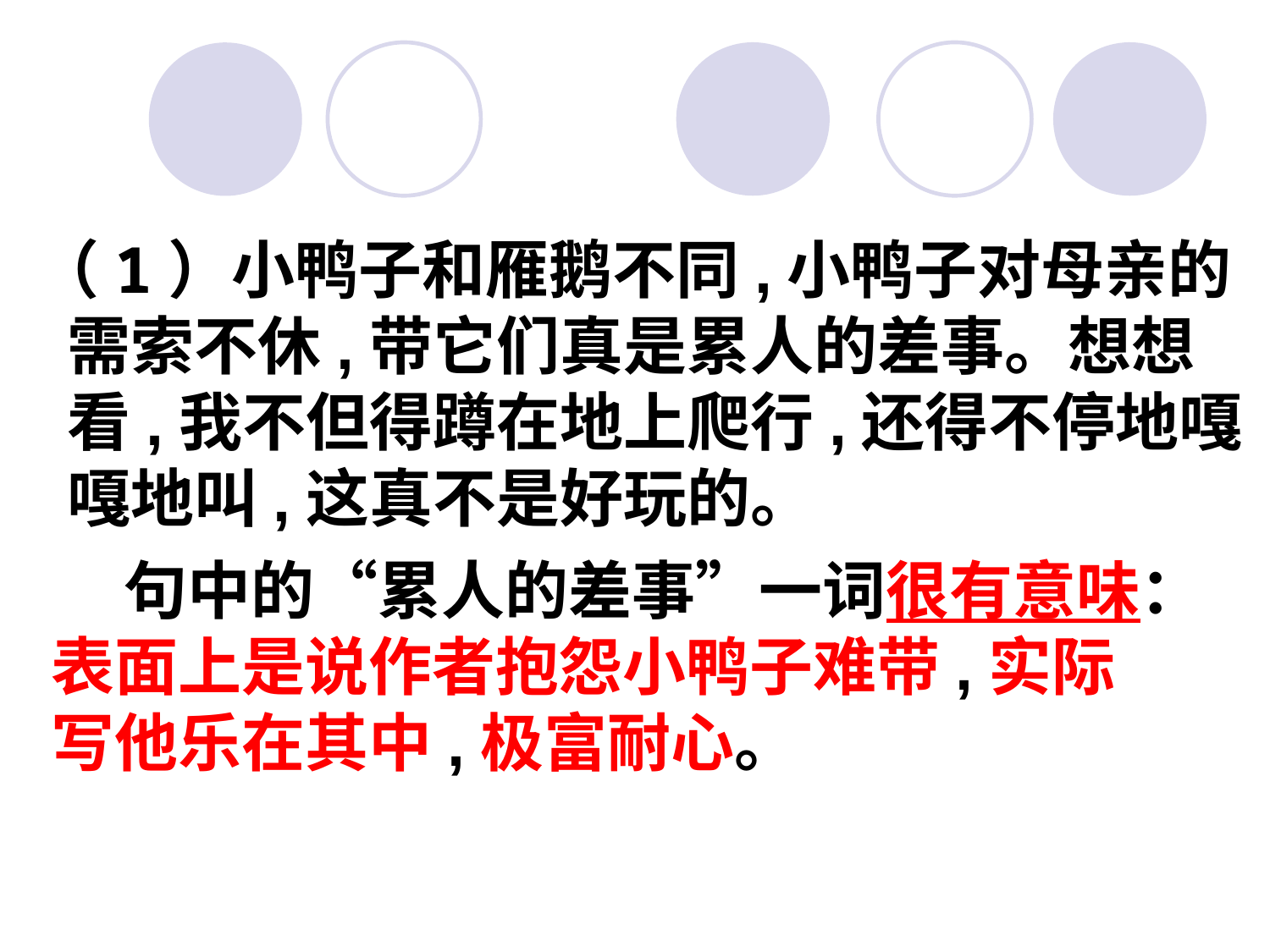

（1）小鸭子和雁鹅不同,小鸭子对母亲的需索不休,带它们真是累人的差事。想想看,我不但得蹲在地上爬行,还得不停地嘎嘎地叫,这真不是好玩的。
    句中的“累人的差事”一词很有意味：表面上是说作者抱怨小鸭子难带,实际写他乐在其中,极富耐心。